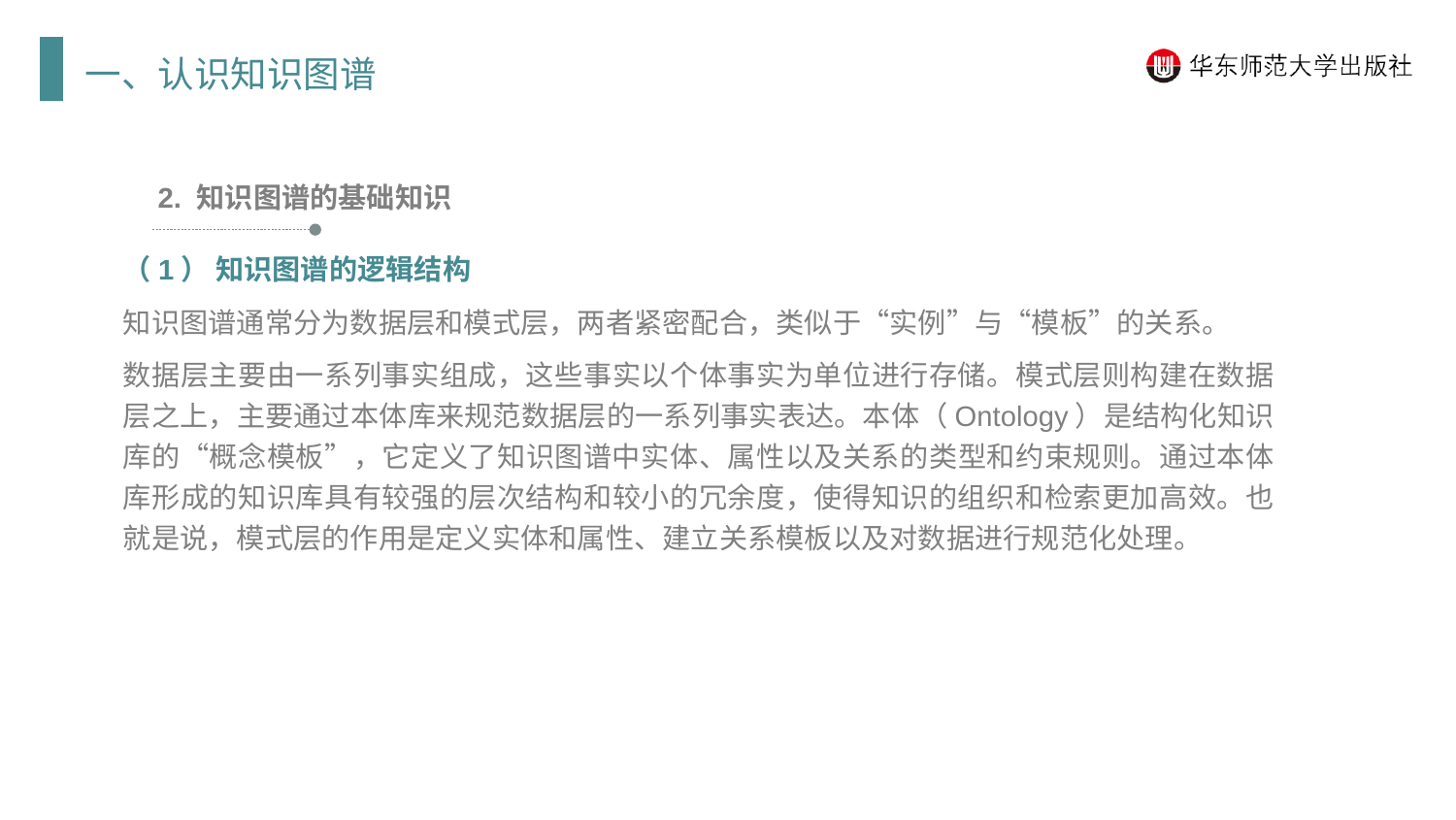

一、认识知识图谱
2. 知识图谱的基础知识
（1） 知识图谱的逻辑结构
知识图谱通常分为数据层和模式层，两者紧密配合，类似于“实例”与“模板”的关系。
数据层主要由一系列事实组成，这些事实以个体事实为单位进行存储。模式层则构建在数据层之上，主要通过本体库来规范数据层的一系列事实表达。本体（Ontology）是结构化知识库的“概念模板”，它定义了知识图谱中实体、属性以及关系的类型和约束规则。通过本体库形成的知识库具有较强的层次结构和较小的冗余度，使得知识的组织和检索更加高效。也就是说，模式层的作用是定义实体和属性、建立关系模板以及对数据进行规范化处理。